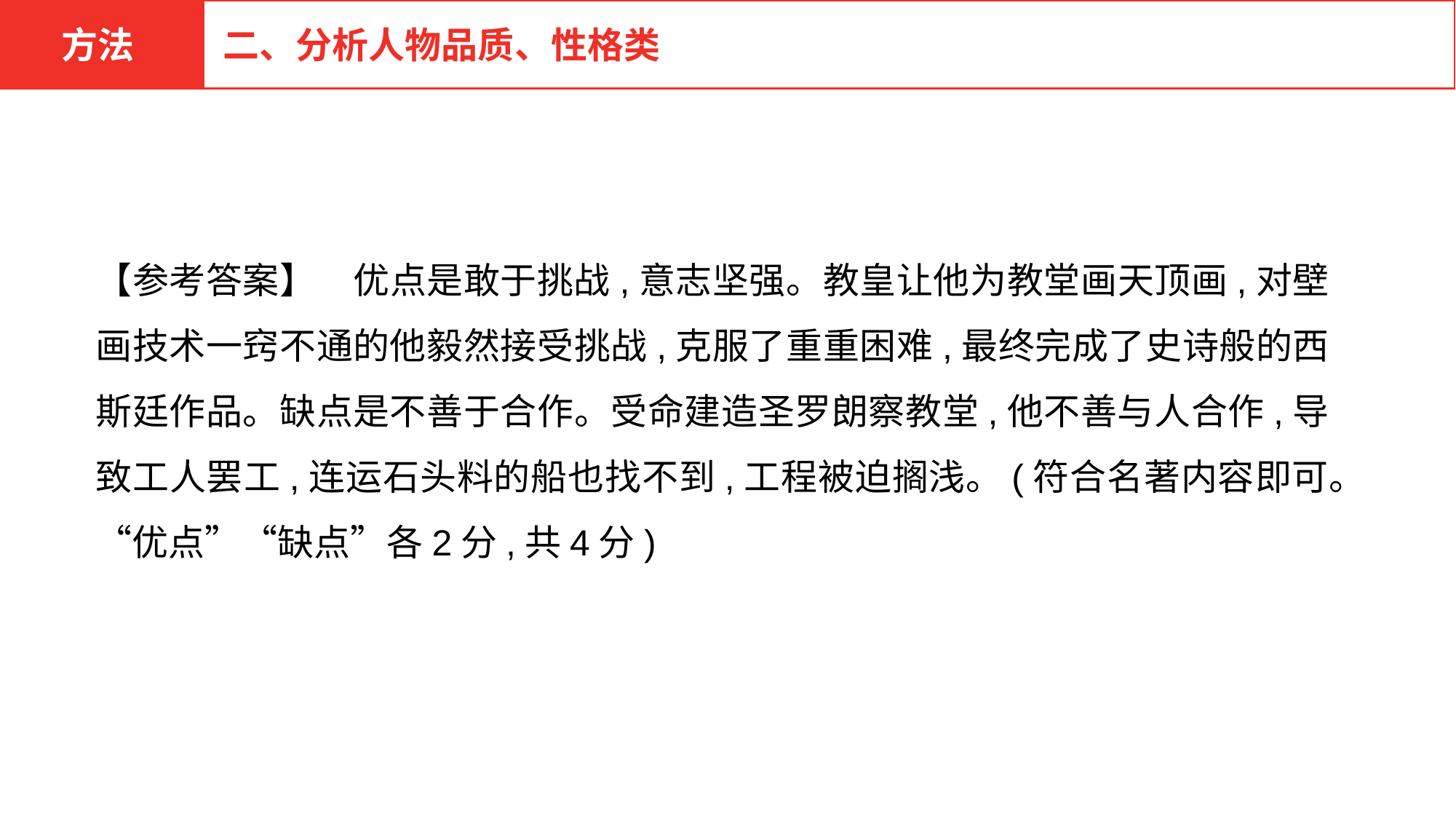

方法
二、分析人物品质、性格类
【参考答案】　优点是敢于挑战,意志坚强。教皇让他为教堂画天顶画,对壁画技术一窍不通的他毅然接受挑战,克服了重重困难,最终完成了史诗般的西斯廷作品。缺点是不善于合作。受命建造圣罗朗察教堂,他不善与人合作,导致工人罢工,连运石头料的船也找不到,工程被迫搁浅。(符合名著内容即可。“优点”“缺点”各2分,共4分)